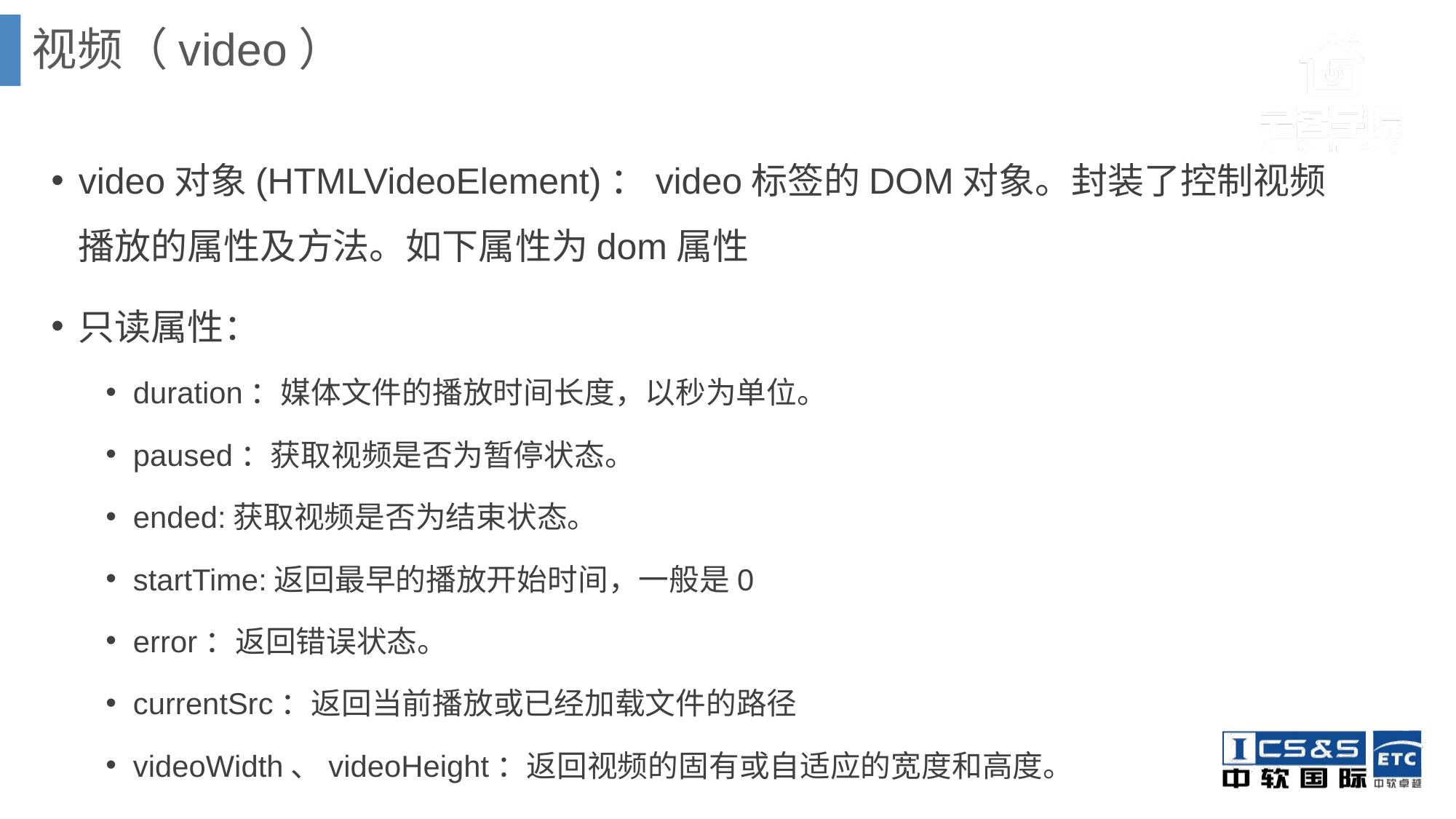

视频（video）
video对象(HTMLVideoElement)：video标签的DOM对象。封装了控制视频播放的属性及方法。如下属性为dom属性
只读属性：
duration：媒体文件的播放时间长度，以秒为单位。
paused：获取视频是否为暂停状态。
ended:获取视频是否为结束状态。
startTime:返回最早的播放开始时间，一般是0
error：返回错误状态。
currentSrc：返回当前播放或已经加载文件的路径
videoWidth、videoHeight：返回视频的固有或自适应的宽度和高度。